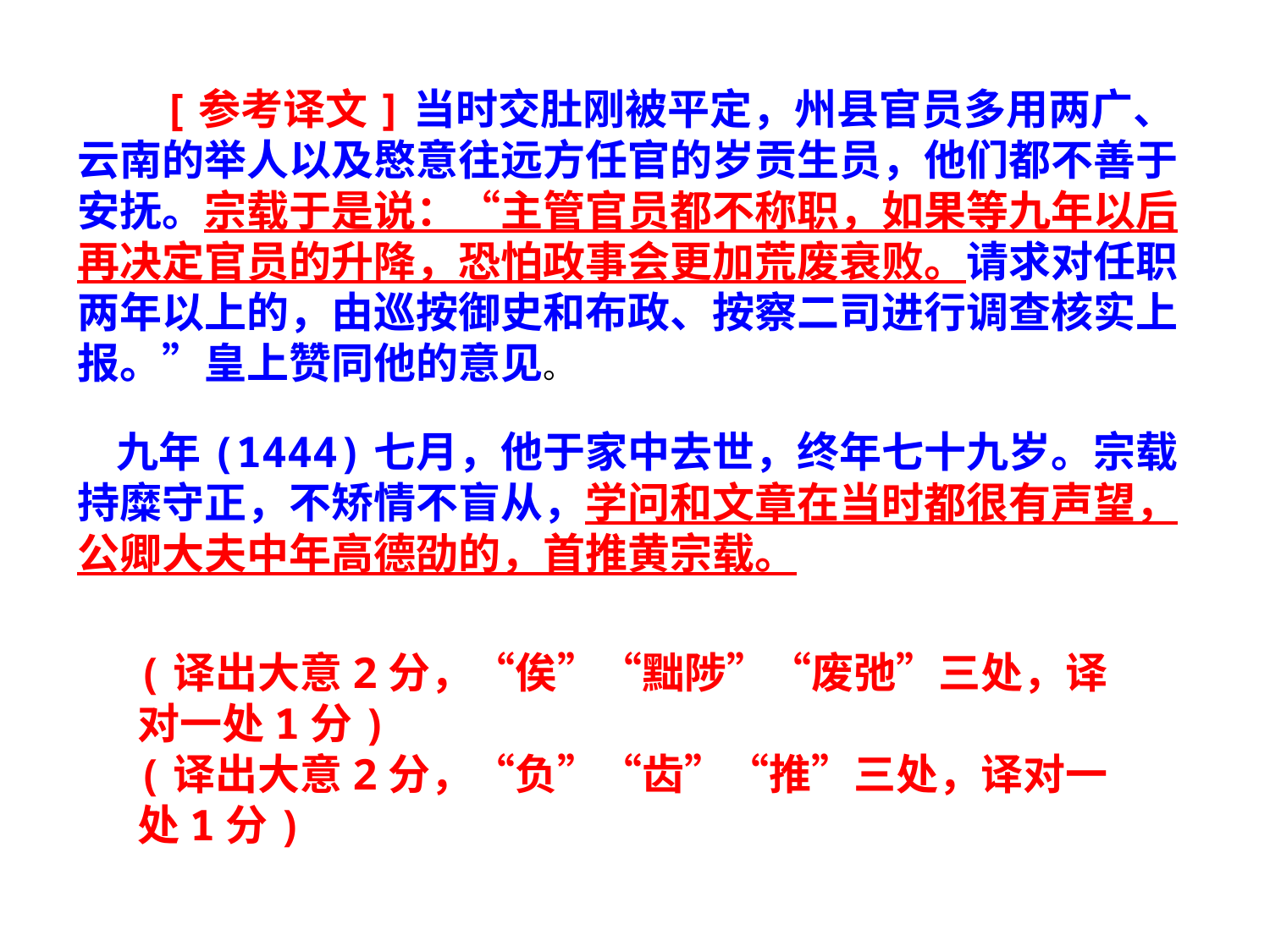

[参考译文]当时交肚刚被平定，州县官员多用两广、云南的举人以及愍意往远方任官的岁贡生员，他们都不善于安抚。宗载于是说：“主管官员都不称职，如果等九年以后再决定官员的升降，恐怕政事会更加荒废衰败。请求对任职两年以上的，由巡按御史和布政、按察二司进行调查核实上报。”皇上赞同他的意见。

   九年(1444)七月，他于家中去世，终年七十九岁。宗载持糜守正，不矫情不盲从，学问和文章在当时都很有声望，公卿大夫中年高德劭的，首推黄宗载。

(译出大意2分，“俟”“黜陟”“废弛”三处，译对一处1分)
(译出大意2分，“负”“齿”“推”三处，译对一处1分)